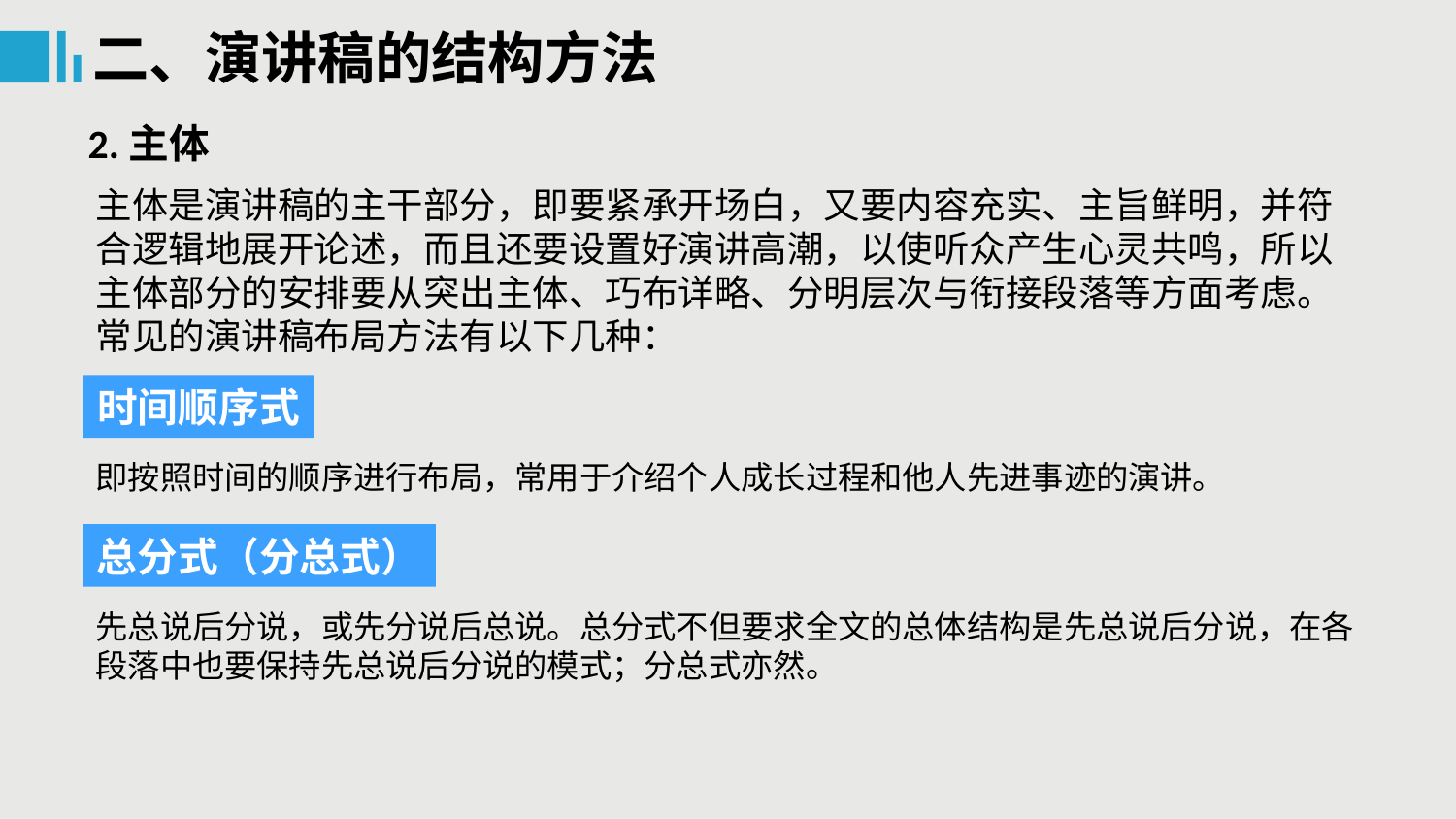

二、演讲稿的结构方法

2.主体
主体是演讲稿的主干部分，即要紧承开场白，又要内容充实、主旨鲜明，并符合逻辑地展开论述，而且还要设置好演讲高潮，以使听众产生心灵共鸣，所以主体部分的安排要从突出主体、巧布详略、分明层次与衔接段落等方面考虑。常见的演讲稿布局方法有以下几种：
时间顺序式
即按照时间的顺序进行布局，常用于介绍个人成长过程和他人先进事迹的演讲。
总分式（分总式）
先总说后分说，或先分说后总说。总分式不但要求全文的总体结构是先总说后分说，在各段落中也要保持先总说后分说的模式；分总式亦然。